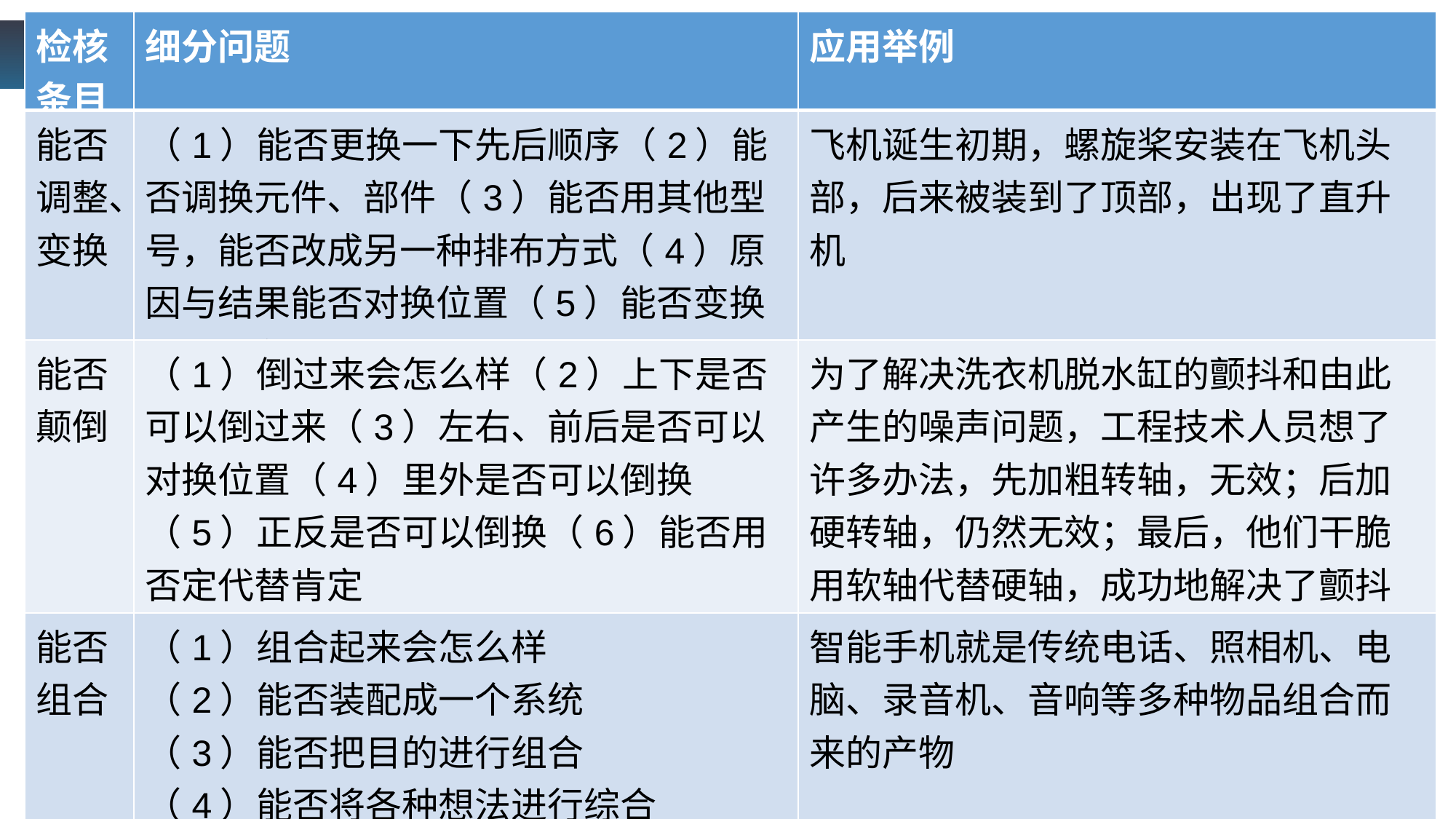

基 础 知 识
| 检核条目 | 细分问题 | 应用举例 |
| --- | --- | --- |
| 能否调整、变换 | （1）能否更换一下先后顺序（2）能否调换元件、部件（3）能否用其他型号，能否改成另一种排布方式（4）原因与结果能否对换位置（5）能否变换一下日程 | 飞机诞生初期，螺旋桨安装在飞机头部，后来被装到了顶部，出现了直升机 |
| 能否颠倒 | （1）倒过来会怎么样（2）上下是否可以倒过来（3）左右、前后是否可以对换位置（4）里外是否可以倒换（5）正反是否可以倒换（6）能否用否定代替肯定 | 为了解决洗衣机脱水缸的颤抖和由此产生的噪声问题，工程技术人员想了许多办法，先加粗转轴，无效；后加硬转轴，仍然无效；最后，他们干脆用软轴代替硬轴，成功地解决了颤抖和噪声两大问题 |
| 能否组合 | （1）组合起来会怎么样 （2）能否装配成一个系统 （3）能否把目的进行组合 （4）能否将各种想法进行综合 （5）能否把各种部件进行组合 | 智能手机就是传统电话、照相机、电脑、录音机、音响等多种物品组合而来的产物 |